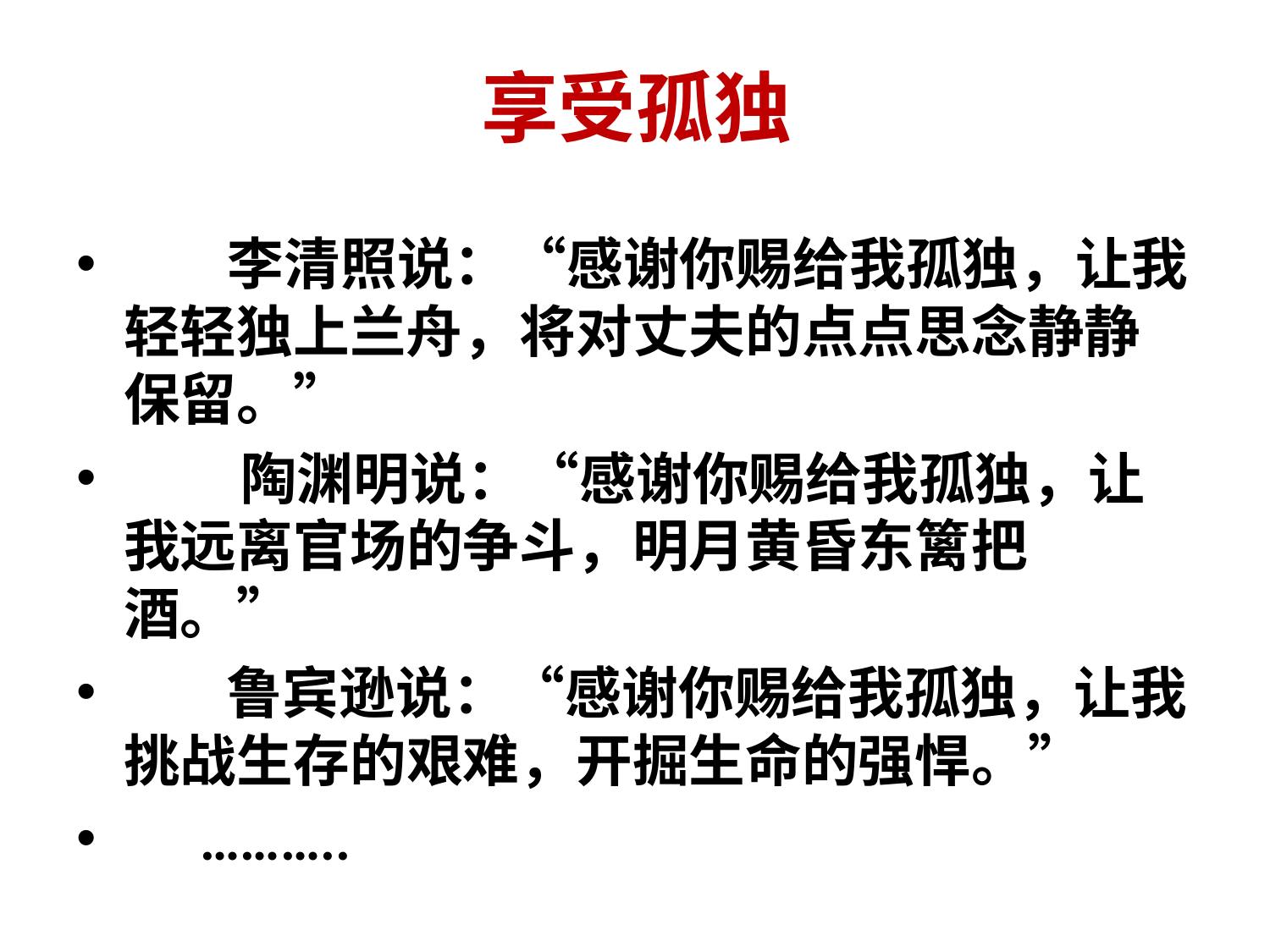

# 享受孤独
       李清照说：“感谢你赐给我孤独，让我轻轻独上兰舟，将对丈夫的点点思念静静保留。”
        陶渊明说：“感谢你赐给我孤独，让我远离官场的争斗，明月黄昏东篱把酒。”
       鲁宾逊说：“感谢你赐给我孤独，让我挑战生存的艰难，开掘生命的强悍。”
      ………..